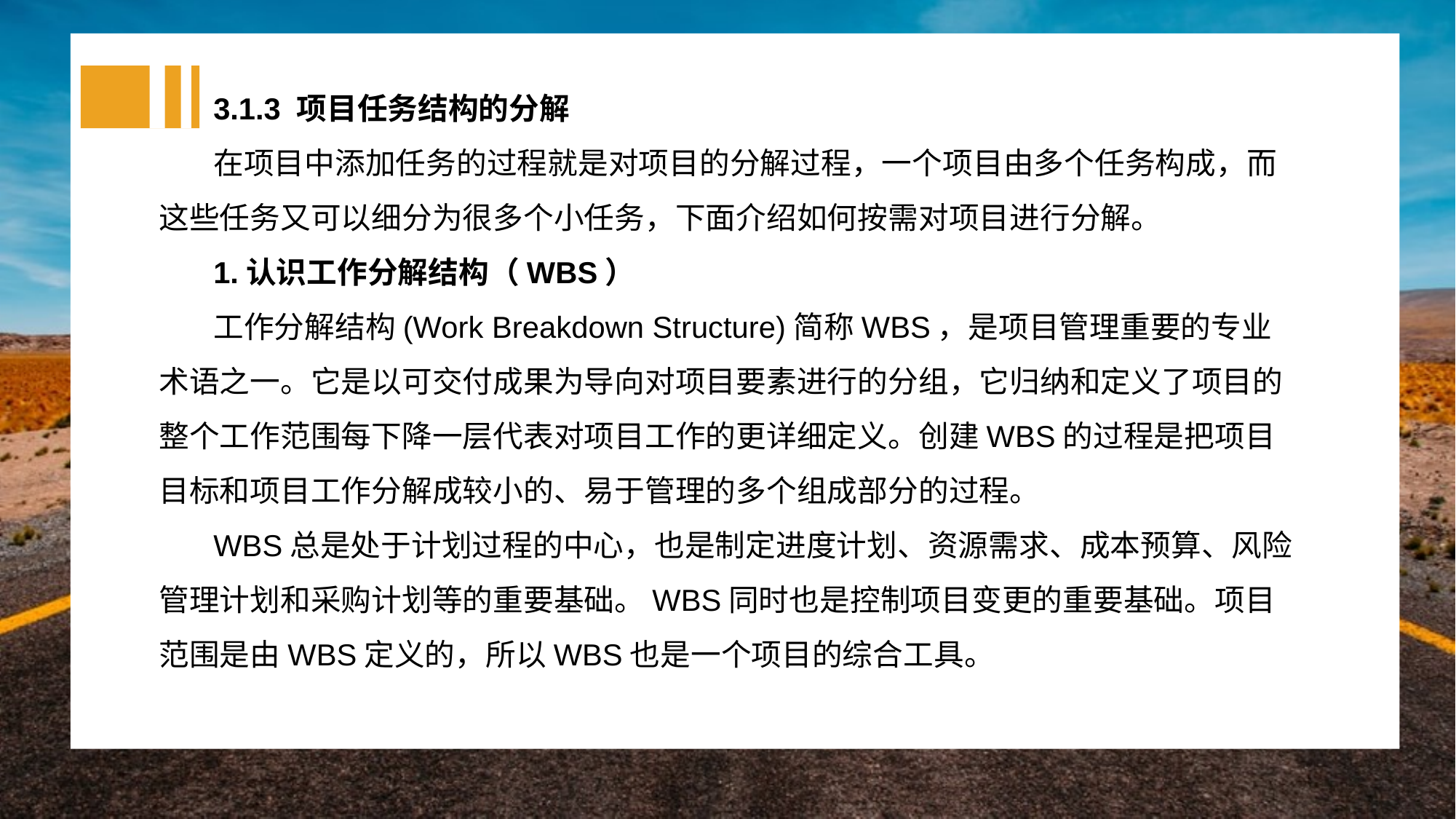

3.1.3 项目任务结构的分解
在项目中添加任务的过程就是对项目的分解过程，一个项目由多个任务构成，而这些任务又可以细分为很多个小任务，下面介绍如何按需对项目进行分解。
1.认识工作分解结构（WBS）
工作分解结构(Work Breakdown Structure)简称WBS，是项目管理重要的专业术语之一。它是以可交付成果为导向对项目要素进行的分组，它归纳和定义了项目的整个工作范围每下降一层代表对项目工作的更详细定义。创建WBS的过程是把项目目标和项目工作分解成较小的、易于管理的多个组成部分的过程。
WBS总是处于计划过程的中心，也是制定进度计划、资源需求、成本预算、风险管理计划和采购计划等的重要基础。WBS同时也是控制项目变更的重要基础。项目范围是由WBS定义的，所以WBS也是一个项目的综合工具。